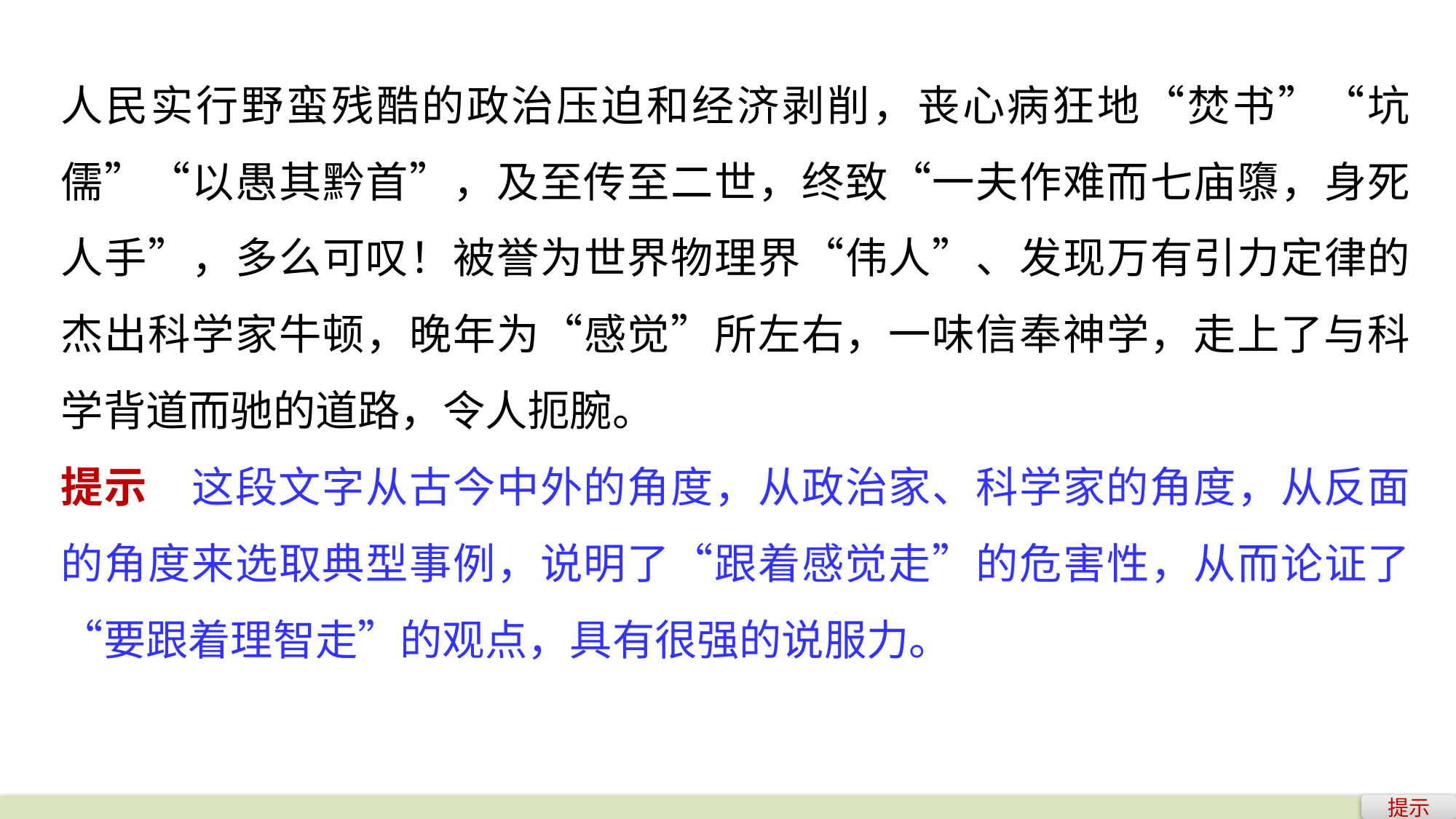

人民实行野蛮残酷的政治压迫和经济剥削，丧心病狂地“焚书”“坑儒”“以愚其黔首”，及至传至二世，终致“一夫作难而七庙隳，身死人手”，多么可叹！被誉为世界物理界“伟人”、发现万有引力定律的杰出科学家牛顿，晚年为“感觉”所左右，一味信奉神学，走上了与科学背道而驰的道路，令人扼腕。
提示　这段文字从古今中外的角度，从政治家、科学家的角度，从反面的角度来选取典型事例，说明了“跟着感觉走”的危害性，从而论证了“要跟着理智走”的观点，具有很强的说服力。
提示